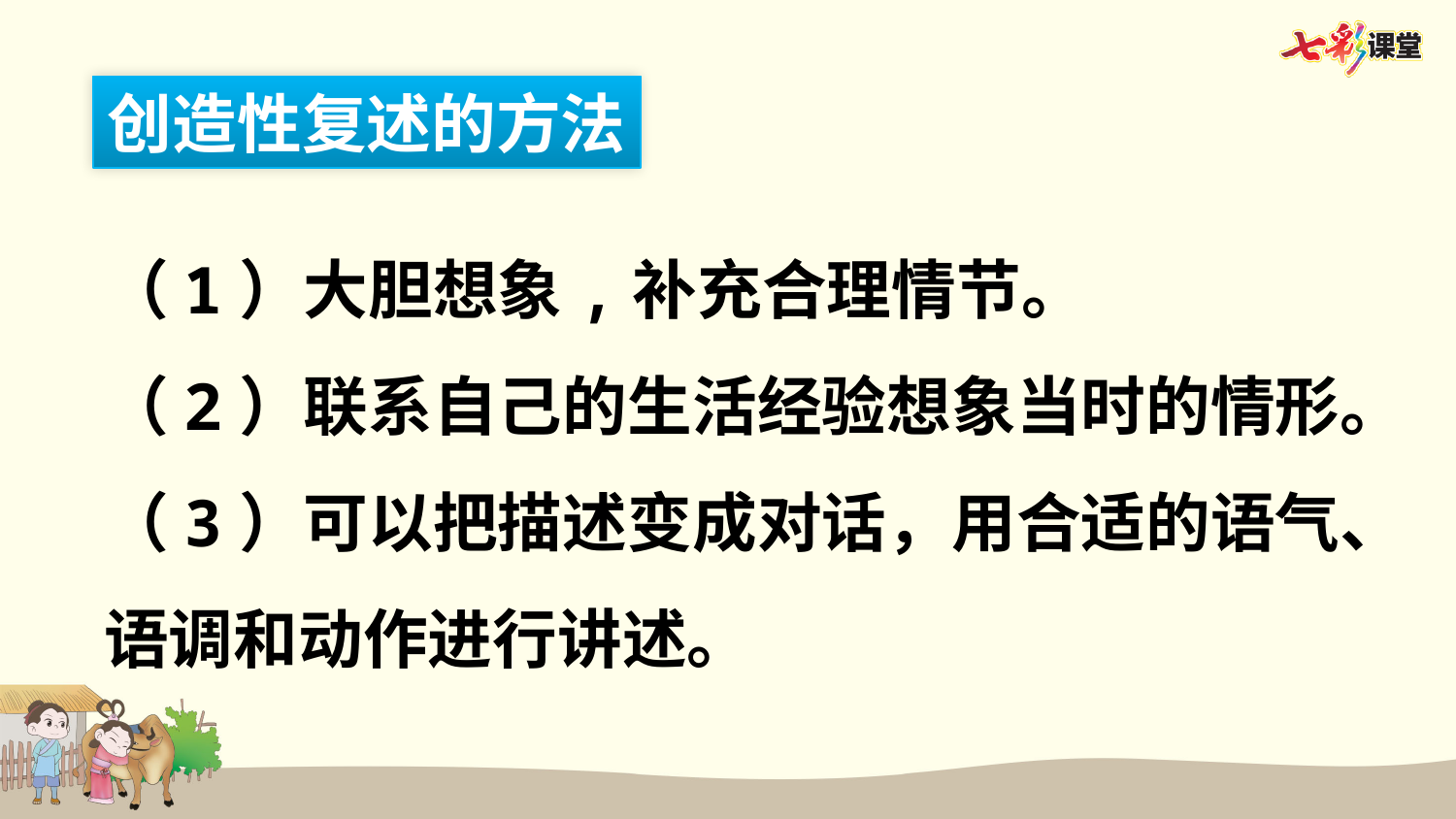

创造性复述的方法
（1）大胆想象,补充合理情节。
（2）联系自己的生活经验想象当时的情形。
（3）可以把描述变成对话，用合适的语气、语调和动作进行讲述。